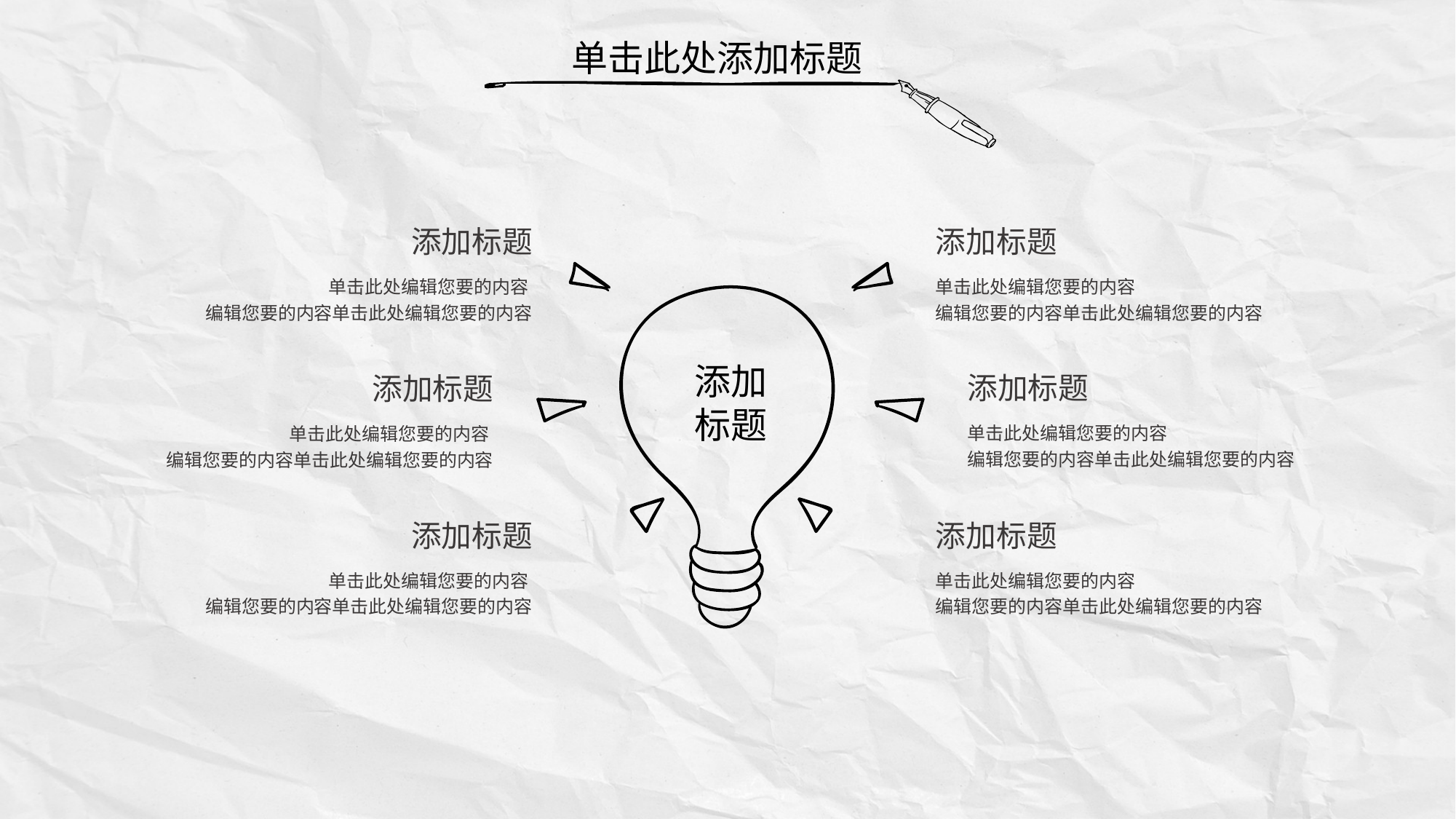

单击此处添加标题

添加标题
添加标题

 单击此处编辑您要的内容
编辑您要的内容单击此处编辑您要的内容
单击此处编辑您要的内容
编辑您要的内容单击此处编辑您要的内容
添加
标题
添加标题
添加标题
单击此处编辑您要的内容
编辑您要的内容单击此处编辑您要的内容
 单击此处编辑您要的内容
编辑您要的内容单击此处编辑您要的内容
添加标题
添加标题
 单击此处编辑您要的内容
编辑您要的内容单击此处编辑您要的内容
单击此处编辑您要的内容
编辑您要的内容单击此处编辑您要的内容